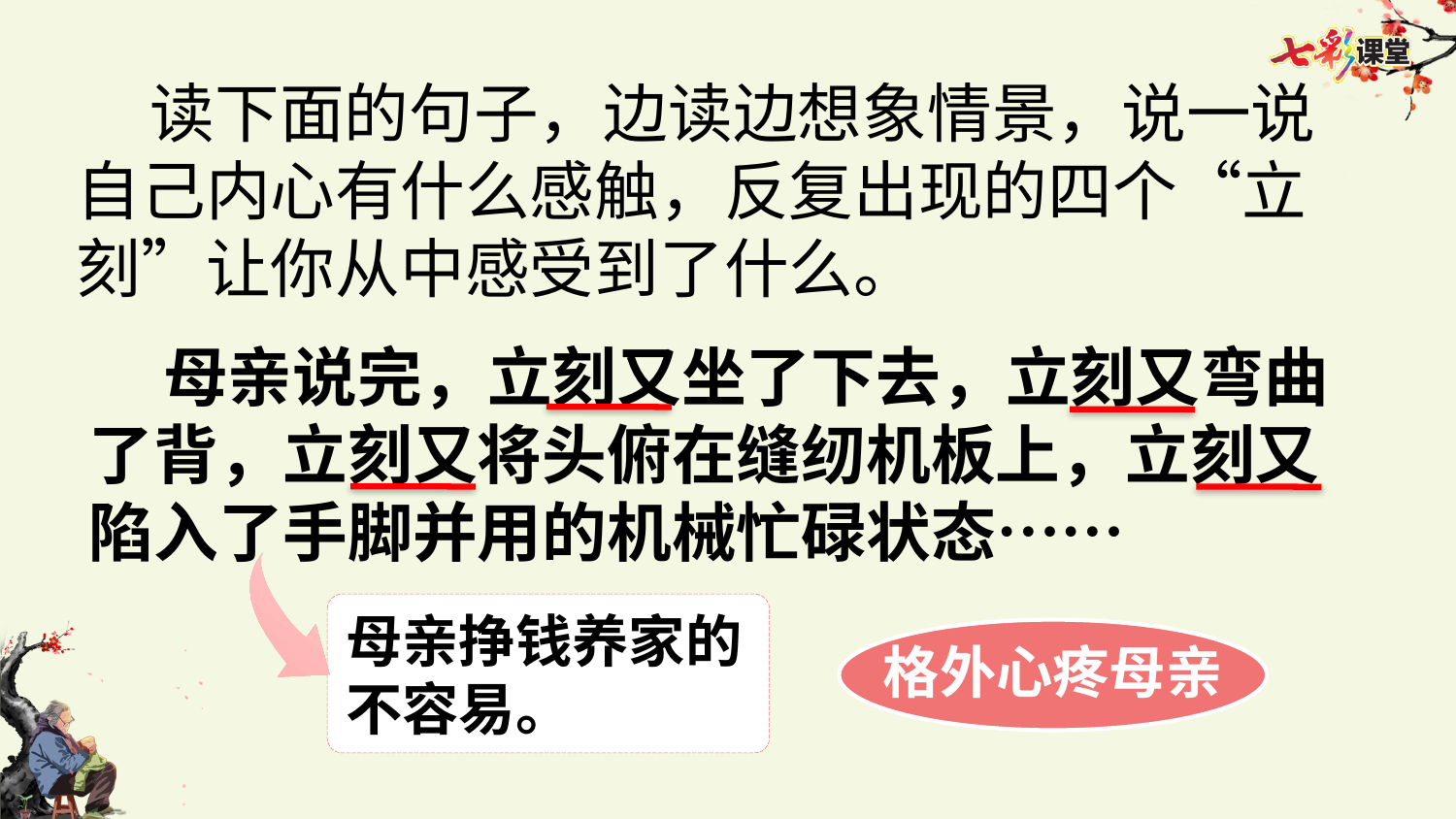

读下面的句子，边读边想象情景，说一说自己内心有什么感触，反复出现的四个“立刻”让你从中感受到了什么。
    母亲说完，立刻又坐了下去，立刻又弯曲了背，立刻又将头俯在缝纫机板上，立刻又陷入了手脚并用的机械忙碌状态……

母亲挣钱养家的不容易。
格外心疼母亲